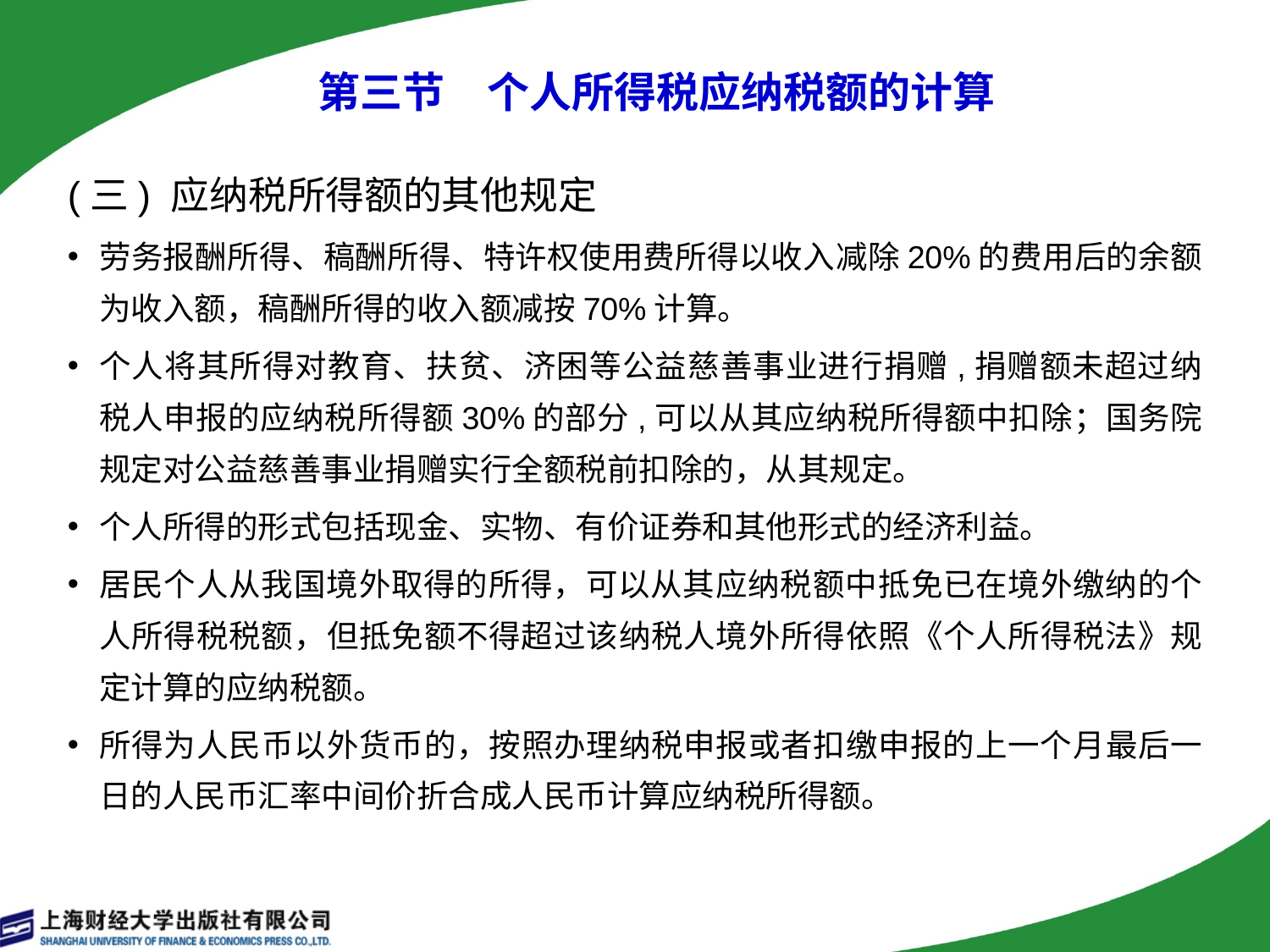

第三节　个人所得税应纳税额的计算
(三) 应纳税所得额的其他规定
劳务报酬所得、稿酬所得、特许权使用费所得以收入减除20%的费用后的余额为收入额，稿酬所得的收入额减按70%计算。
个人将其所得对教育、扶贫、济困等公益慈善事业进行捐赠,捐赠额未超过纳税人申报的应纳税所得额30%的部分,可以从其应纳税所得额中扣除；国务院规定对公益慈善事业捐赠实行全额税前扣除的，从其规定。
个人所得的形式包括现金、实物、有价证券和其他形式的经济利益。
居民个人从我国境外取得的所得，可以从其应纳税额中抵免已在境外缴纳的个人所得税税额，但抵免额不得超过该纳税人境外所得依照《个人所得税法》规定计算的应纳税额。
所得为人民币以外货币的，按照办理纳税申报或者扣缴申报的上一个月最后一日的人民币汇率中间价折合成人民币计算应纳税所得额。